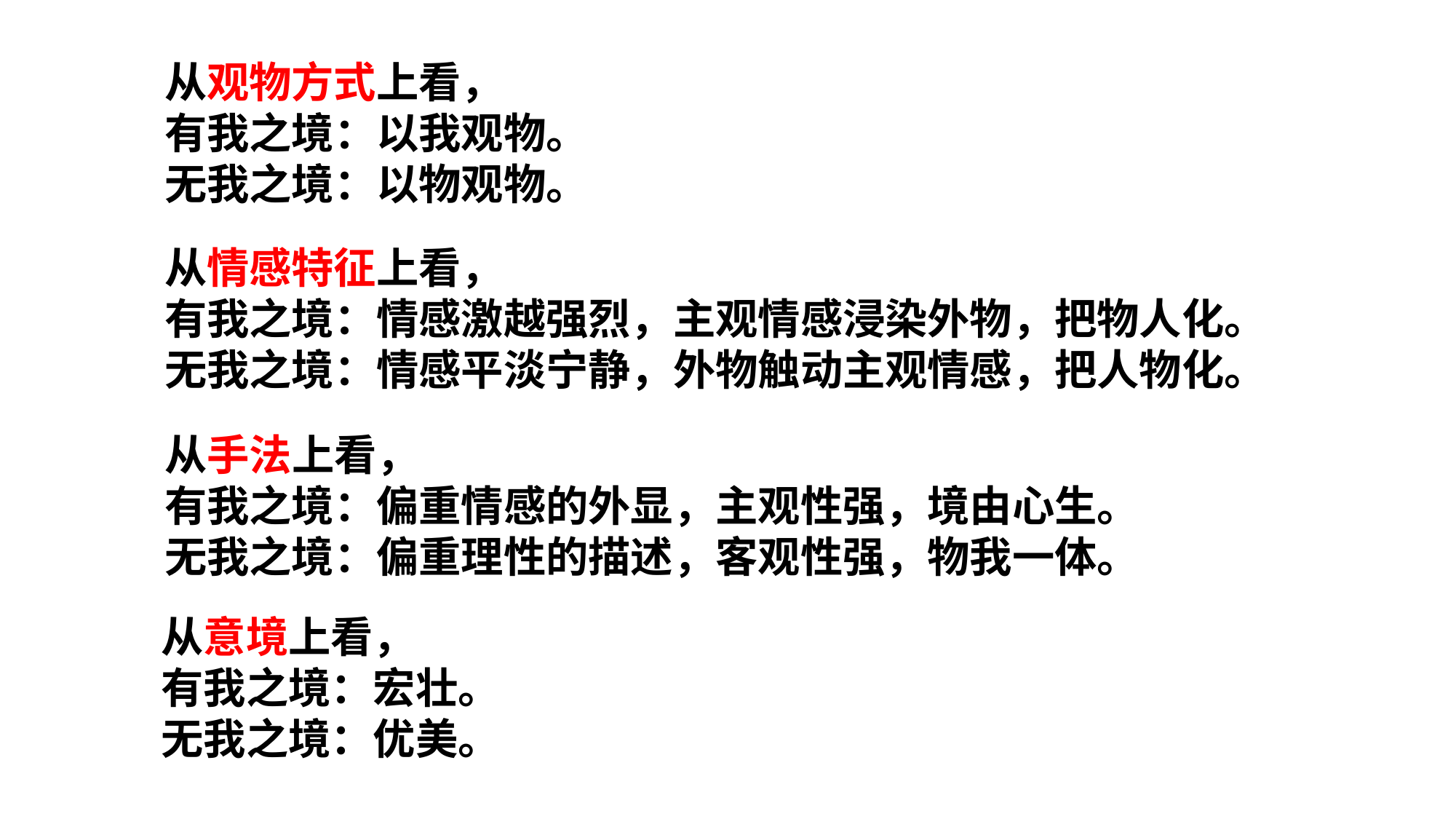

从观物方式上看，
有我之境：以我观物。
无我之境：以物观物。

从情感特征上看，
有我之境：情感激越强烈，主观情感浸染外物，把物人化。
无我之境：情感平淡宁静，外物触动主观情感，把人物化。

从手法上看，
有我之境：偏重情感的外显，主观性强，境由心生。
无我之境：偏重理性的描述，客观性强，物我一体。

从意境上看，
有我之境：宏壮。
无我之境：优美。